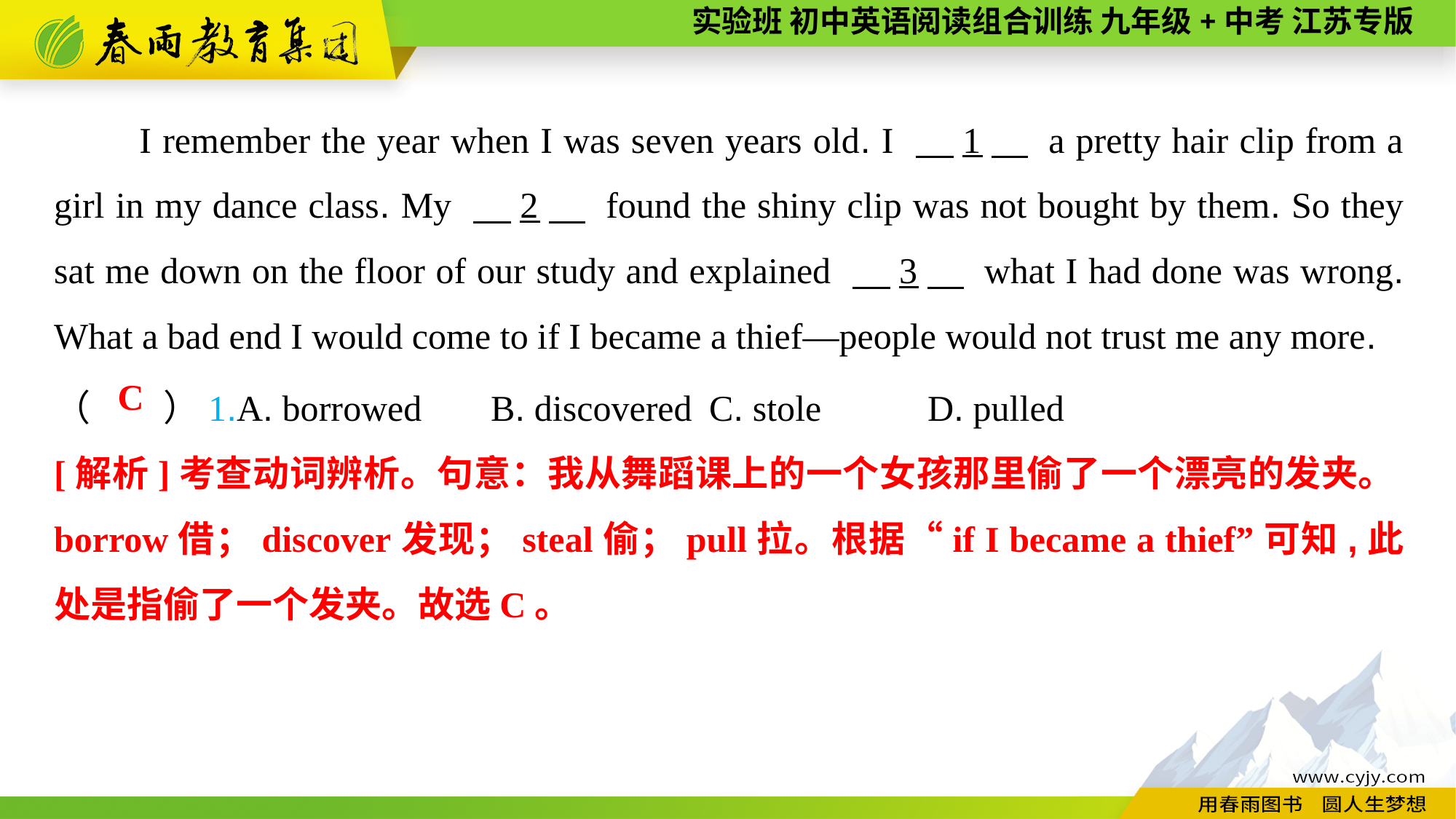

I remember the year when I was seven years old. I 　1　 a pretty hair clip from a girl in my dance class. My 　2　 found the shiny clip was not bought by them. So they sat me down on the floor of our study and explained 　3　 what I had done was wrong. What a bad end I would come to if I became a thief—people would not trust me any more.
（　　）1.A. borrowed	B. discovered	C. stole	D. pulled
C
[解析]考查动词辨析。句意：我从舞蹈课上的一个女孩那里偷了一个漂亮的发夹。borrow借；discover发现；steal偷；pull拉。根据“if I became a thief”可知,此处是指偷了一个发夹。故选C。